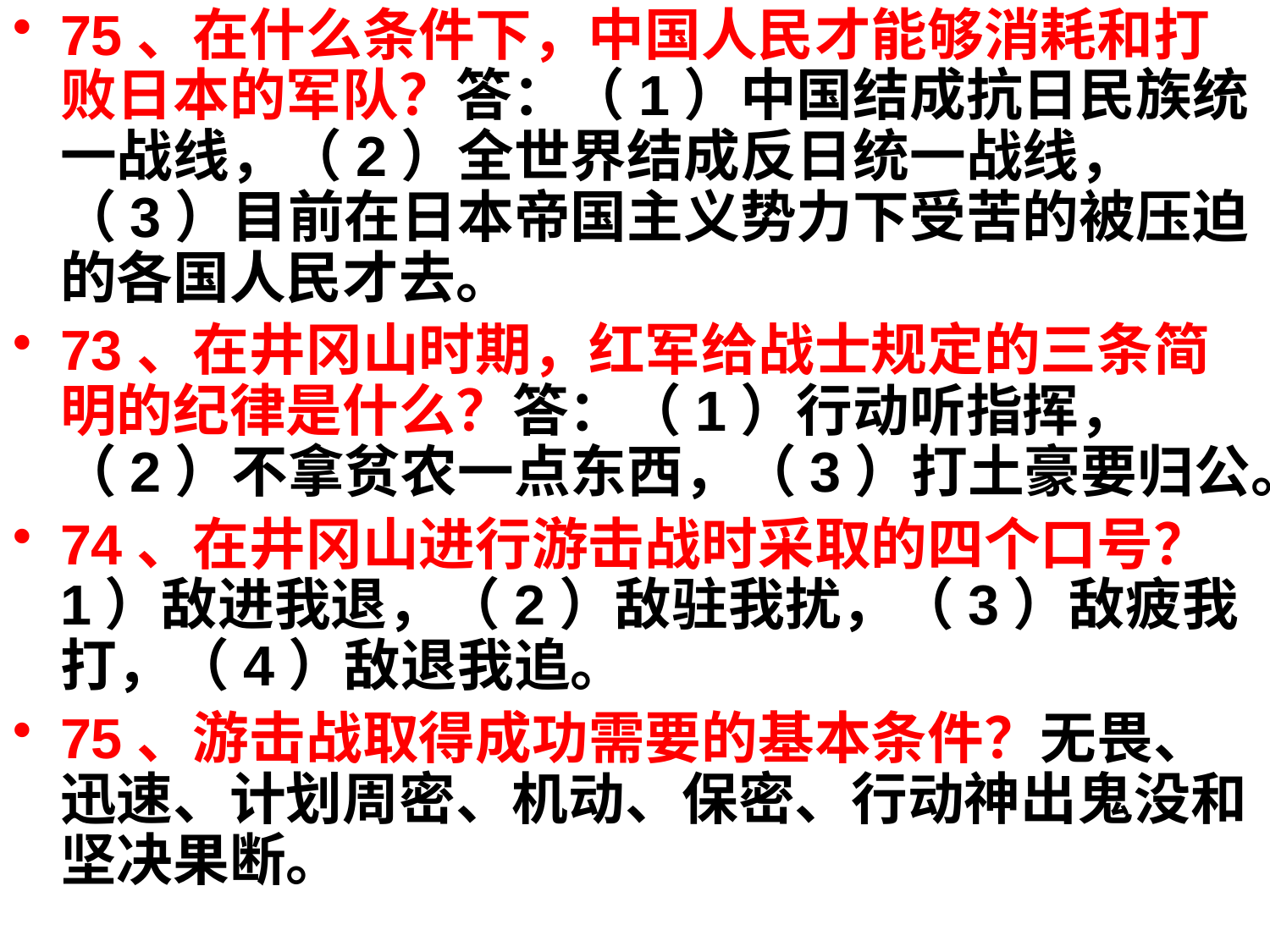

75、在什么条件下，中国人民才能够消耗和打败日本的军队？答：（1）中国结成抗日民族统一战线，（2）全世界结成反日统一战线，（3）目前在日本帝国主义势力下受苦的被压迫的各国人民才去。
73、在井冈山时期，红军给战士规定的三条简明的纪律是什么？答：（1）行动听指挥，（2）不拿贫农一点东西，（3）打土豪要归公。
74、在井冈山进行游击战时采取的四个口号？1）敌进我退，（2）敌驻我扰，（3）敌疲我打，（4）敌退我追。
75、游击战取得成功需要的基本条件？无畏、迅速、计划周密、机动、保密、行动神出鬼没和坚决果断。

#